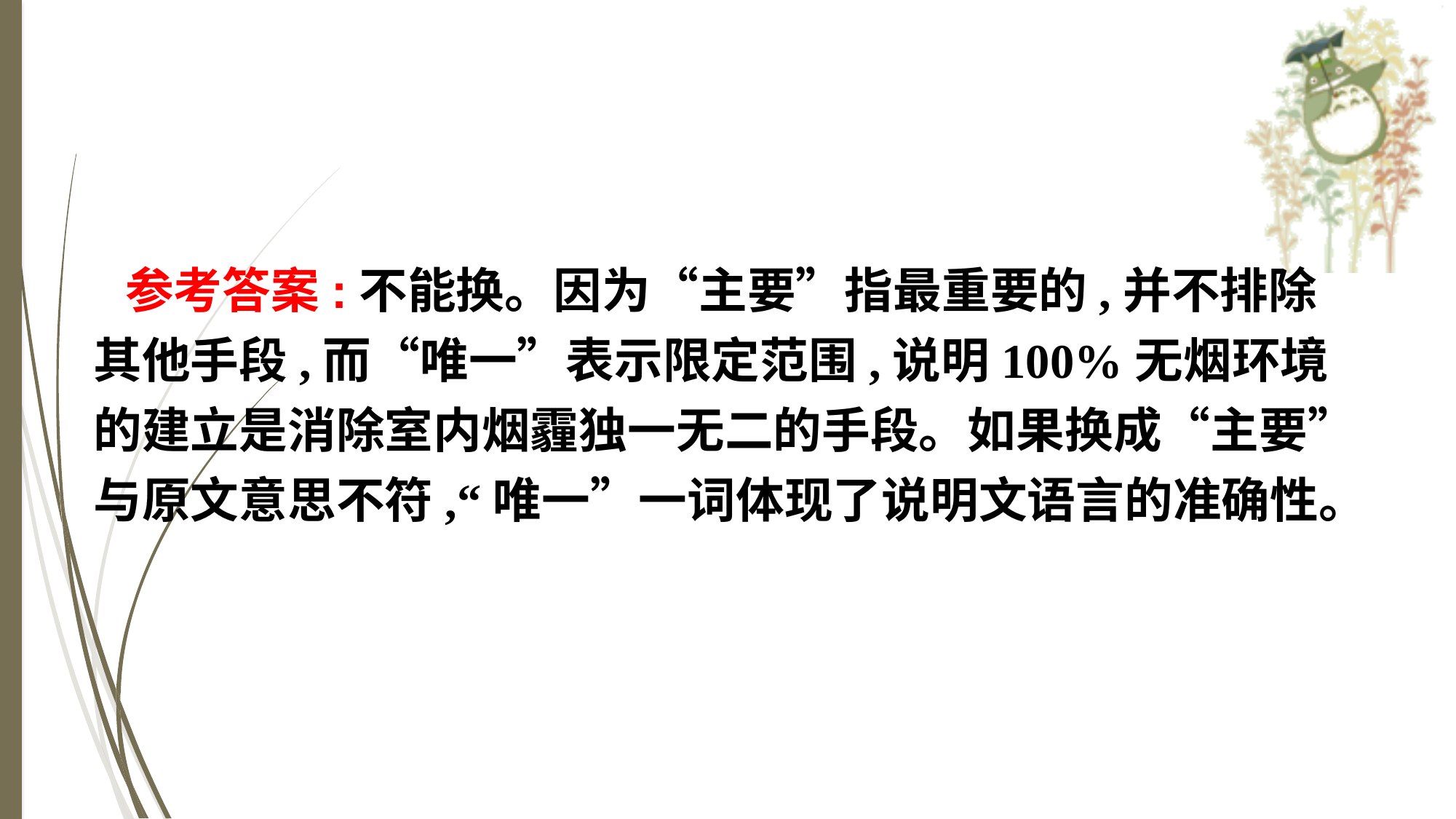

参考答案:不能换。因为“主要”指最重要的,并不排除其他手段,而“唯一”表示限定范围,说明100%无烟环境的建立是消除室内烟霾独一无二的手段。如果换成“主要”与原文意思不符,“唯一”一词体现了说明文语言的准确性。